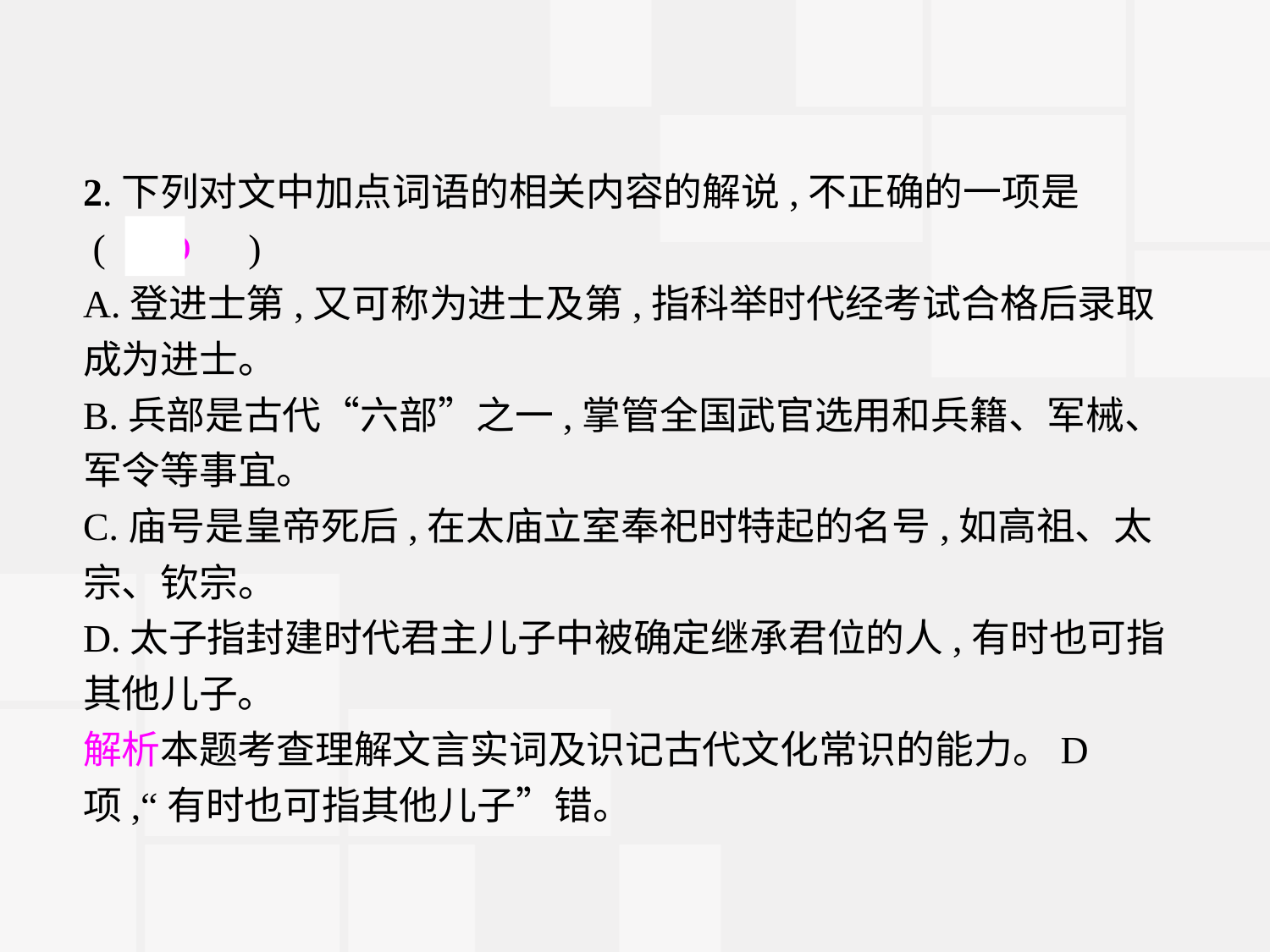

2.下列对文中加点词语的相关内容的解说,不正确的一项是
 (　D　)
A.登进士第,又可称为进士及第,指科举时代经考试合格后录取成为进士。
B.兵部是古代“六部”之一,掌管全国武官选用和兵籍、军械、军令等事宜。
C.庙号是皇帝死后,在太庙立室奉祀时特起的名号,如高祖、太宗、钦宗。
D.太子指封建时代君主儿子中被确定继承君位的人,有时也可指其他儿子。
解析本题考查理解文言实词及识记古代文化常识的能力。D项,“有时也可指其他儿子”错。